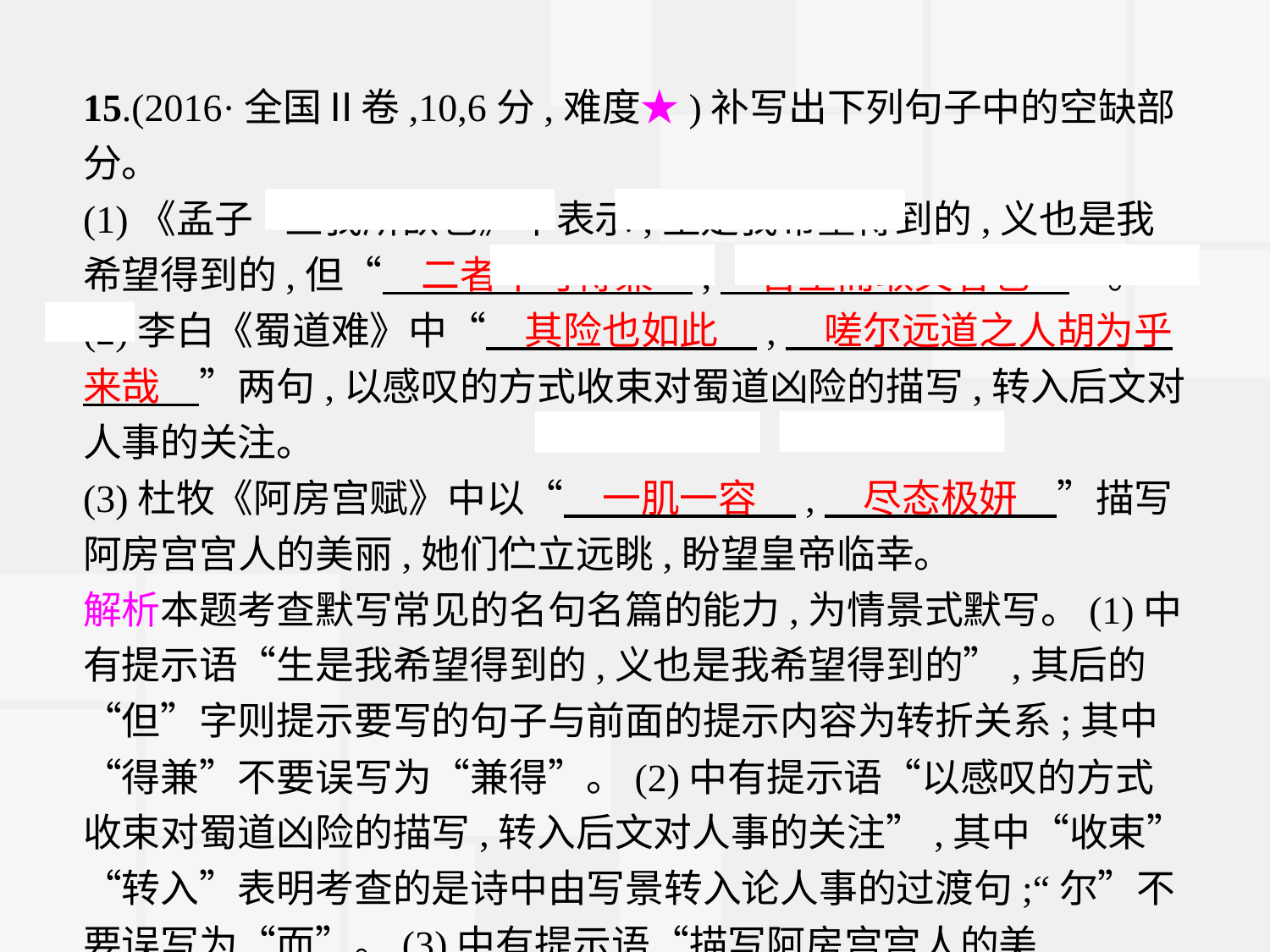

15.(2016·全国Ⅱ卷,10,6分,难度★)补写出下列句子中的空缺部分。
(1)《孟子·鱼我所欲也》中表示,生是我希望得到的,义也是我希望得到的,但“　二者不可得兼　,　舍生而取义者也　”。
(2)李白《蜀道难》中“　其险也如此　,　嗟尔远道之人胡为乎来哉　”两句,以感叹的方式收束对蜀道凶险的描写,转入后文对人事的关注。
(3)杜牧《阿房宫赋》中以“　一肌一容　,　尽态极妍　”描写阿房宫宫人的美丽,她们伫立远眺,盼望皇帝临幸。
解析本题考查默写常见的名句名篇的能力,为情景式默写。(1)中有提示语“生是我希望得到的,义也是我希望得到的”,其后的“但”字则提示要写的句子与前面的提示内容为转折关系;其中“得兼”不要误写为“兼得”。(2)中有提示语“以感叹的方式收束对蜀道凶险的描写,转入后文对人事的关注”,其中“收束”“转入”表明考查的是诗中由写景转入论人事的过渡句;“尔”不要误写为“而”。(3)中有提示语“描写阿房宫宫人的美丽”,“妍”不要误写为“颜”或“研”。